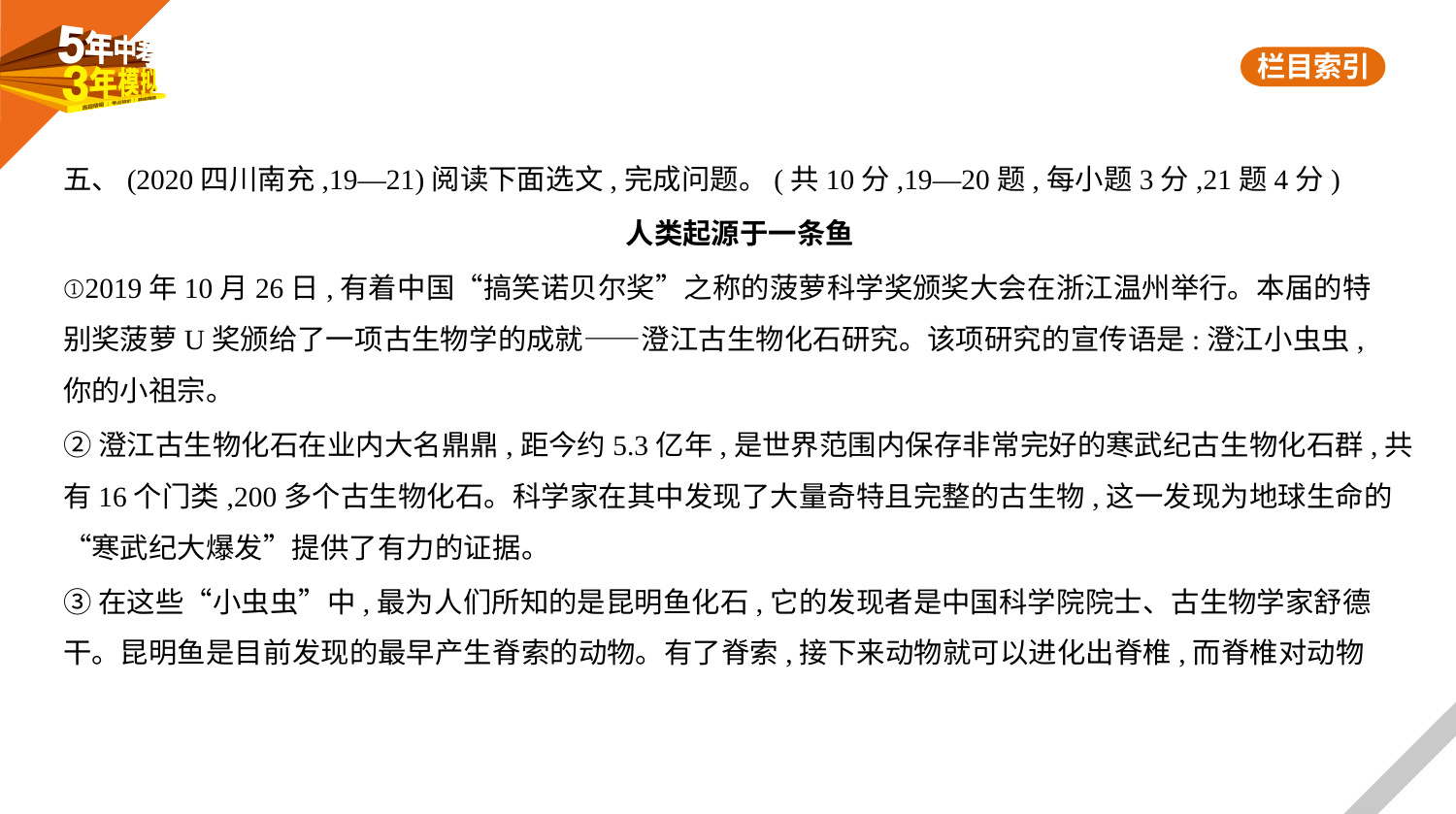

五、(2020四川南充,19—21)阅读下面选文,完成问题。(共10分,19—20题,每小题3分,21题4分)
人类起源于一条鱼
①2019年10月26日,有着中国“搞笑诺贝尔奖”之称的菠萝科学奖颁奖大会在浙江温州举行。本届的特
别奖菠萝U奖颁给了一项古生物学的成就——澄江古生物化石研究。该项研究的宣传语是:澄江小虫虫,
你的小祖宗。
②澄江古生物化石在业内大名鼎鼎,距今约5.3亿年,是世界范围内保存非常完好的寒武纪古生物化石群,共
有16个门类,200多个古生物化石。科学家在其中发现了大量奇特且完整的古生物,这一发现为地球生命的
“寒武纪大爆发”提供了有力的证据。
③在这些“小虫虫”中,最为人们所知的是昆明鱼化石,它的发现者是中国科学院院士、古生物学家舒德
干。昆明鱼是目前发现的最早产生脊索的动物。有了脊索,接下来动物就可以进化出脊椎,而脊椎对动物